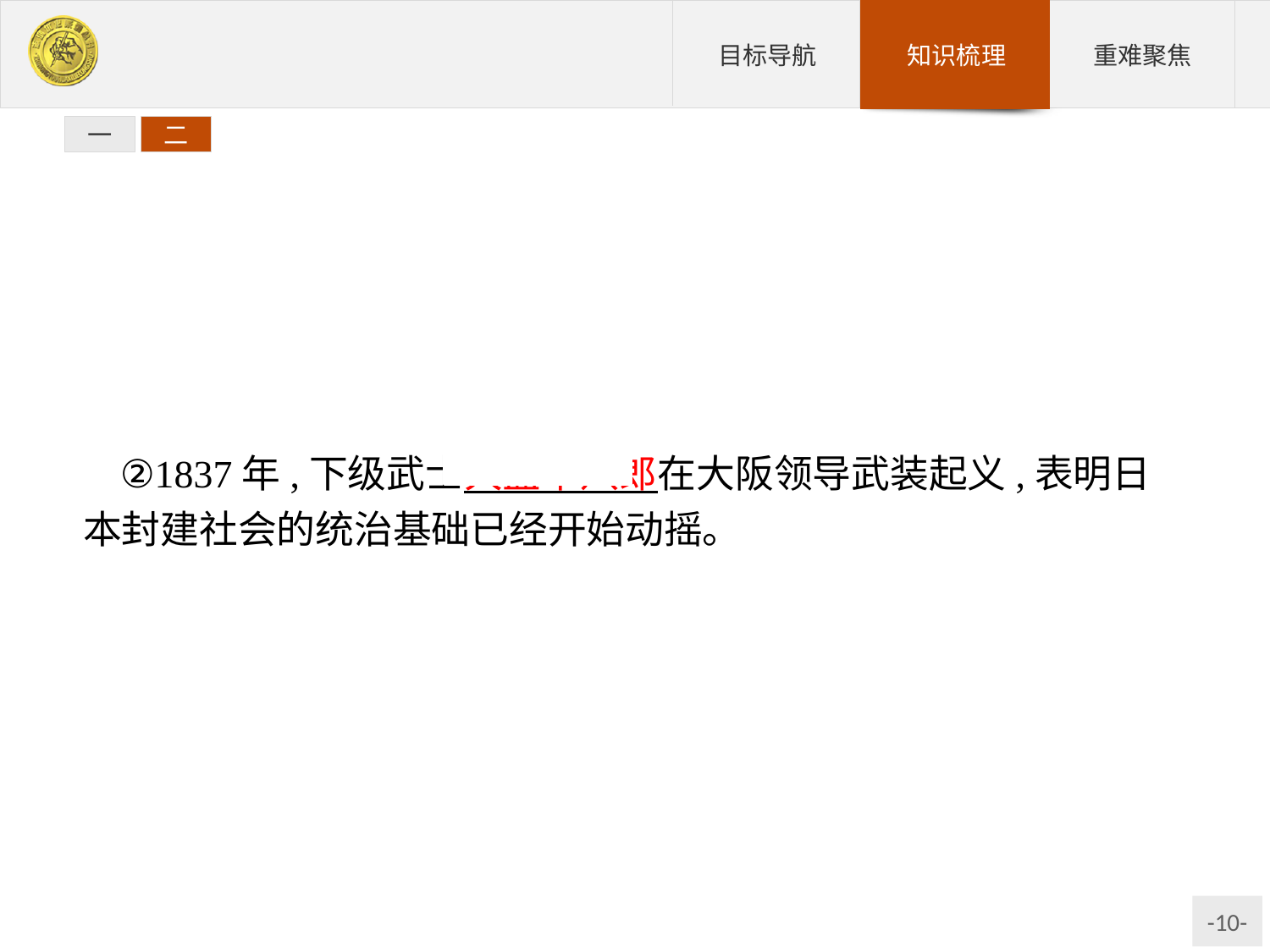

一
二
②1837年,下级武士大盐平八郎在大阪领导武装起义,表明日本封建社会的统治基础已经开始动摇。